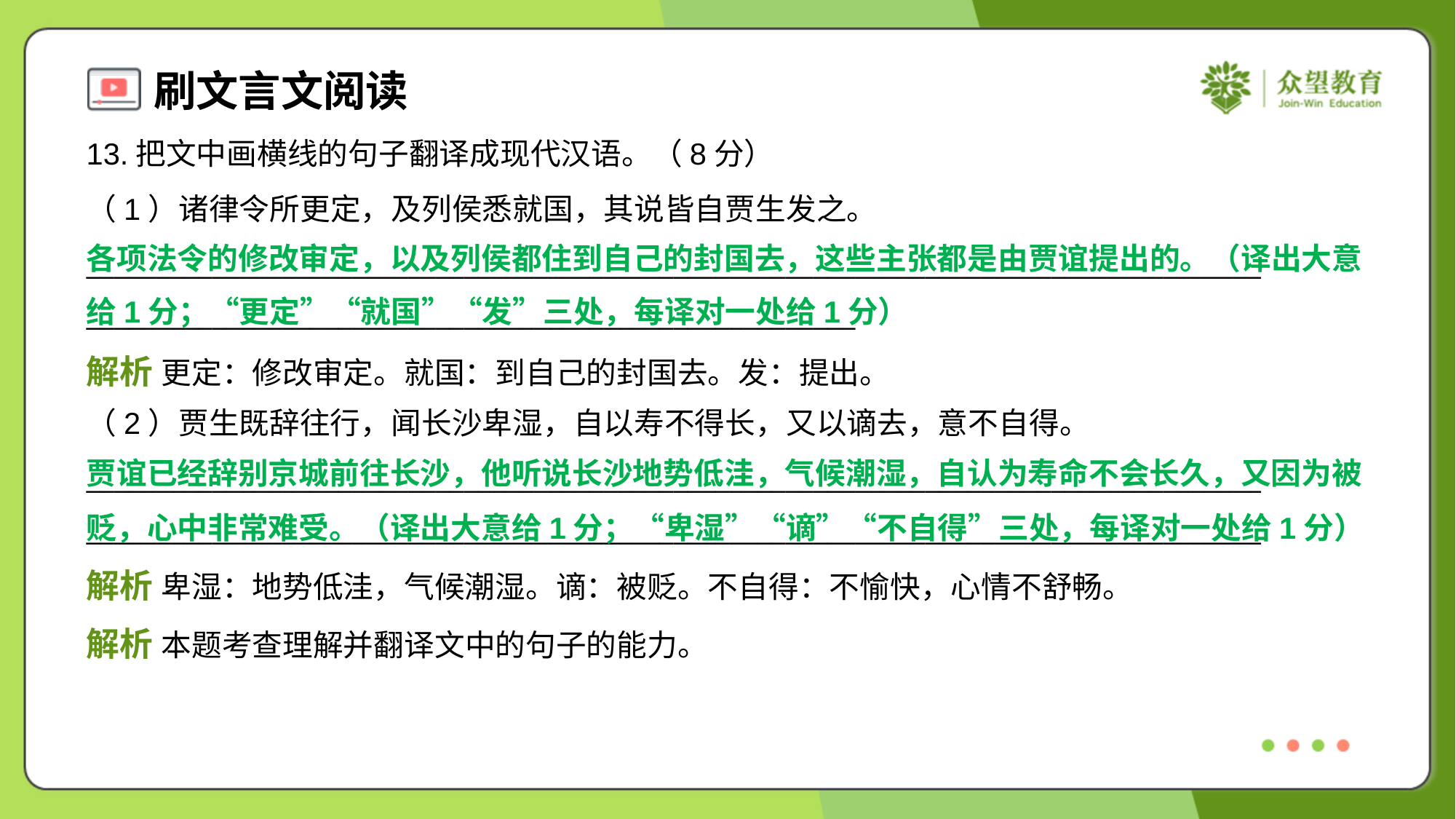

13.把文中画横线的句子翻译成现代汉语。（8分）
（1）诸律令所更定，及列侯悉就国，其说皆自贾生发之。
____________________________________________________________________________________
_______________________________________________________
各项法令的修改审定，以及列侯都住到自己的封国去，这些主张都是由贾谊提出的。（译出大意
给1分；“更定”“就国”“发”三处，每译对一处给1分）
解析 更定：修改审定。就国：到自己的封国去。发：提出。
（2）贾生既辞往行，闻长沙卑湿，自以寿不得长，又以谪去，意不自得。
____________________________________________________________________________________
____________________________________________________________________________________
贾谊已经辞别京城前往长沙，他听说长沙地势低洼，气候潮湿，自认为寿命不会长久，又因为被贬，心中非常难受。（译出大意给1分；“卑湿”“谪”“不自得”三处，每译对一处给1分）
解析 卑湿：地势低洼，气候潮湿。谪：被贬。不自得：不愉快，心情不舒畅。
解析 本题考查理解并翻译文中的句子的能力。